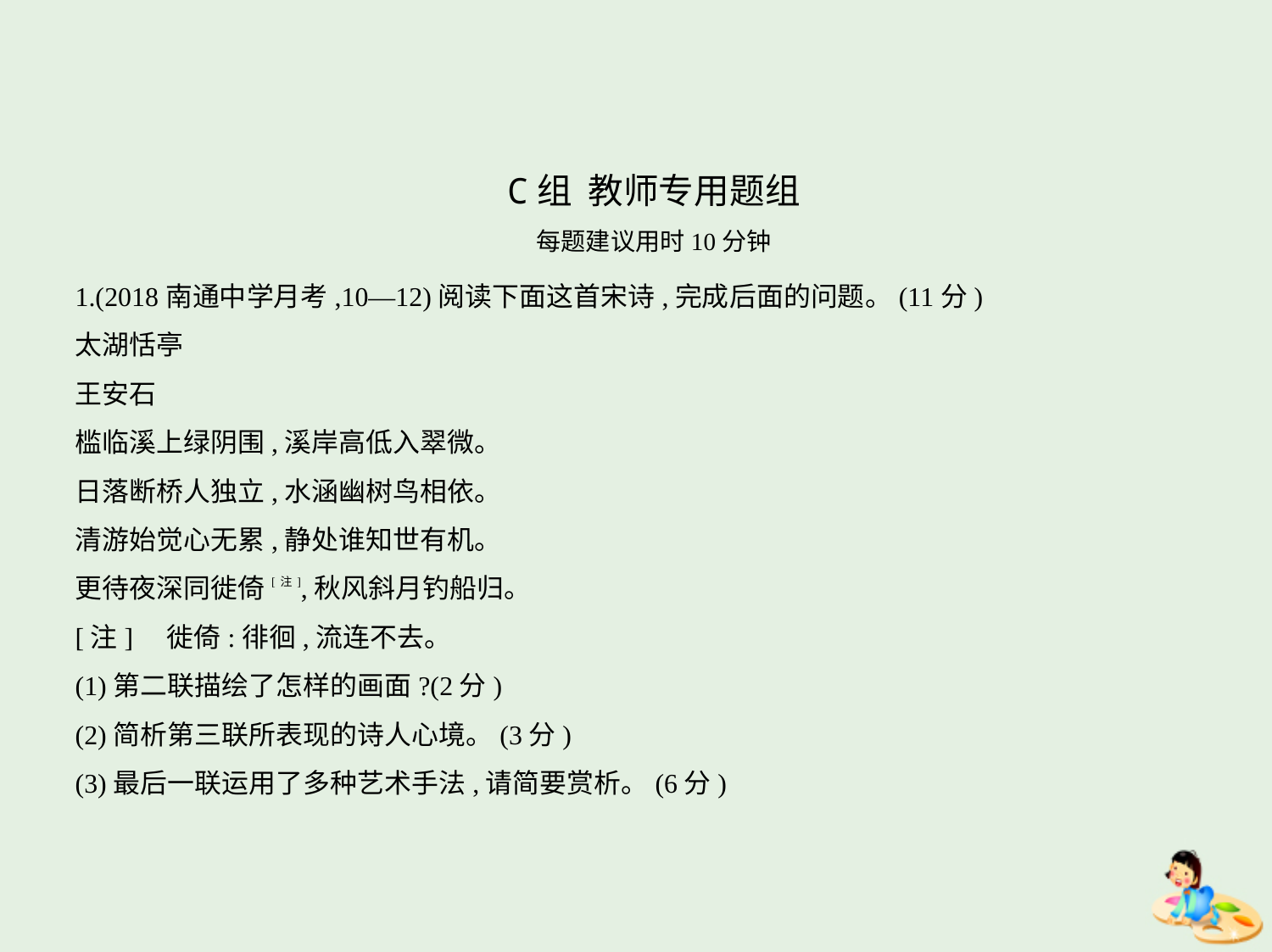

C组  教师专用题组
每题建议用时10分钟
1.(2018南通中学月考,10—12)阅读下面这首宋诗,完成后面的问题。(11分)
太湖恬亭
王安石
槛临溪上绿阴围,溪岸高低入翠微。
日落断桥人独立,水涵幽树鸟相依。
清游始觉心无累,静处谁知世有机。
更待夜深同徙倚[注],秋风斜月钓船归。
[注]    徙倚:徘徊,流连不去。
(1)第二联描绘了怎样的画面?(2分)
(2)简析第三联所表现的诗人心境。(3分)
(3)最后一联运用了多种艺术手法,请简要赏析。(6分)